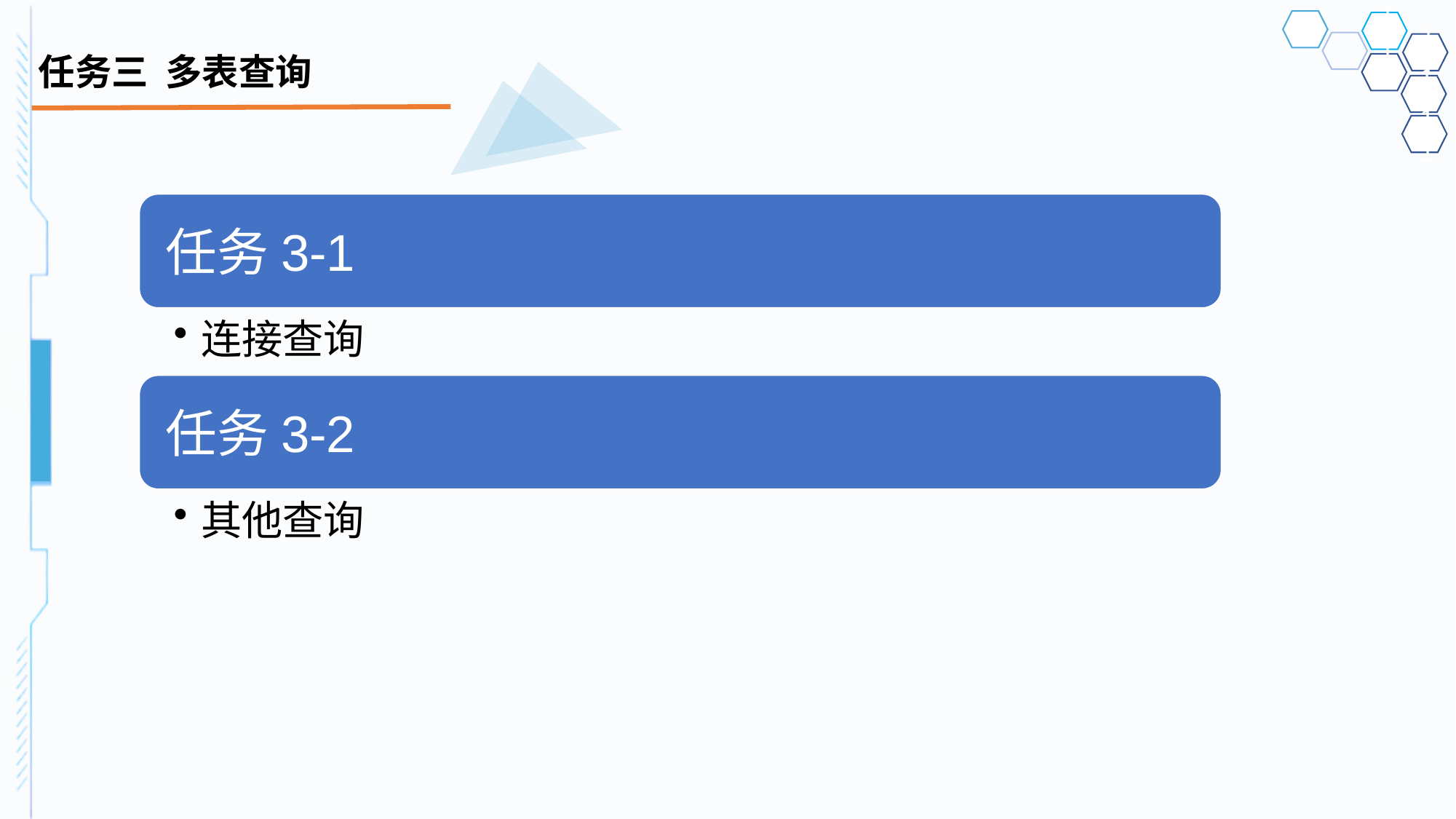

# 任务三  多表查询

任务3-1
连接查询
任务3-2
其他查询